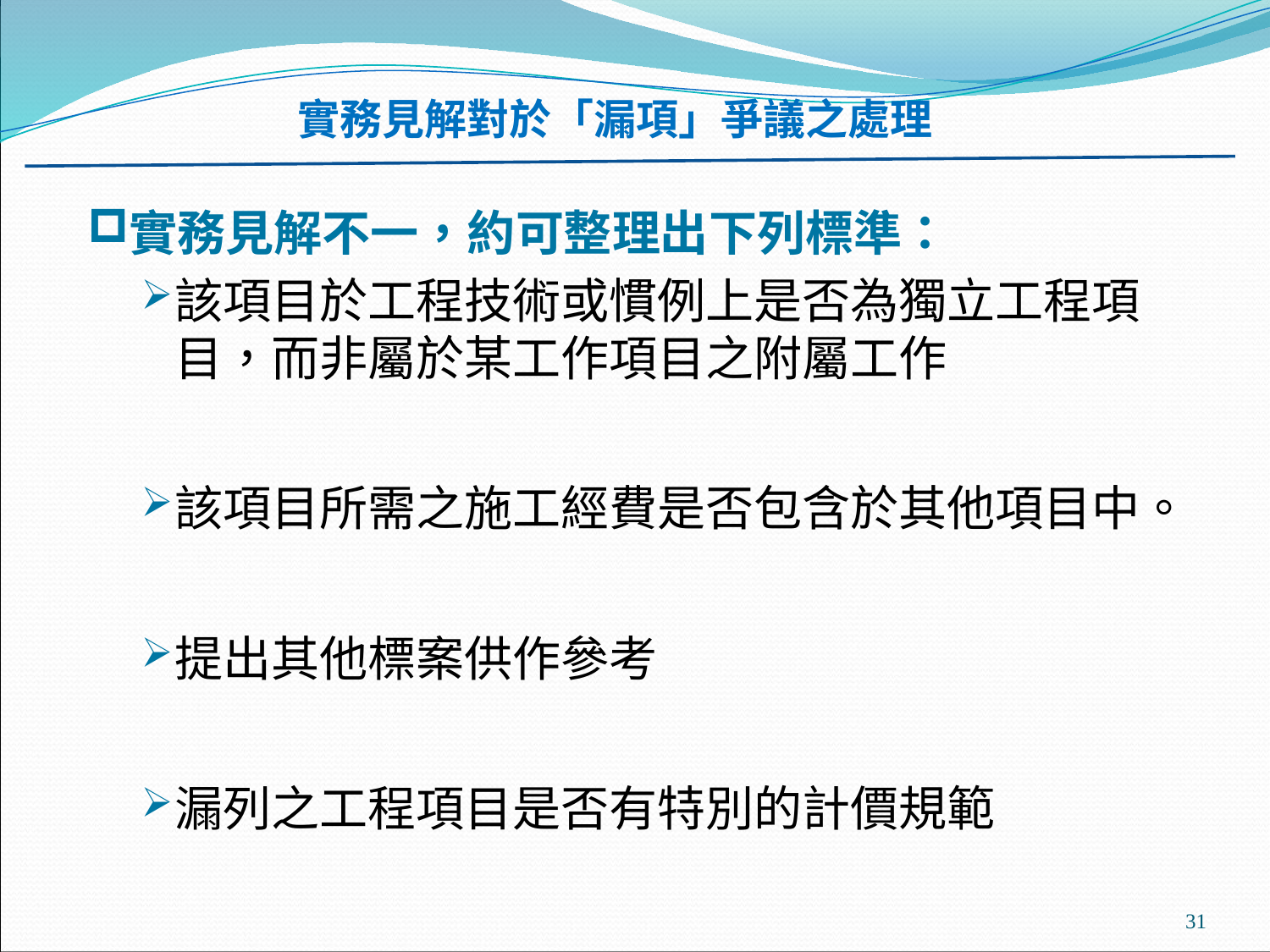

實務見解對於「漏項」爭議之處理
#
實務見解不一，約可整理出下列標準：
該項目於工程技術或慣例上是否為獨立工程項目，而非屬於某工作項目之附屬工作

該項目所需之施工經費是否包含於其他項目中。

提出其他標案供作參考

漏列之工程項目是否有特別的計價規範
31